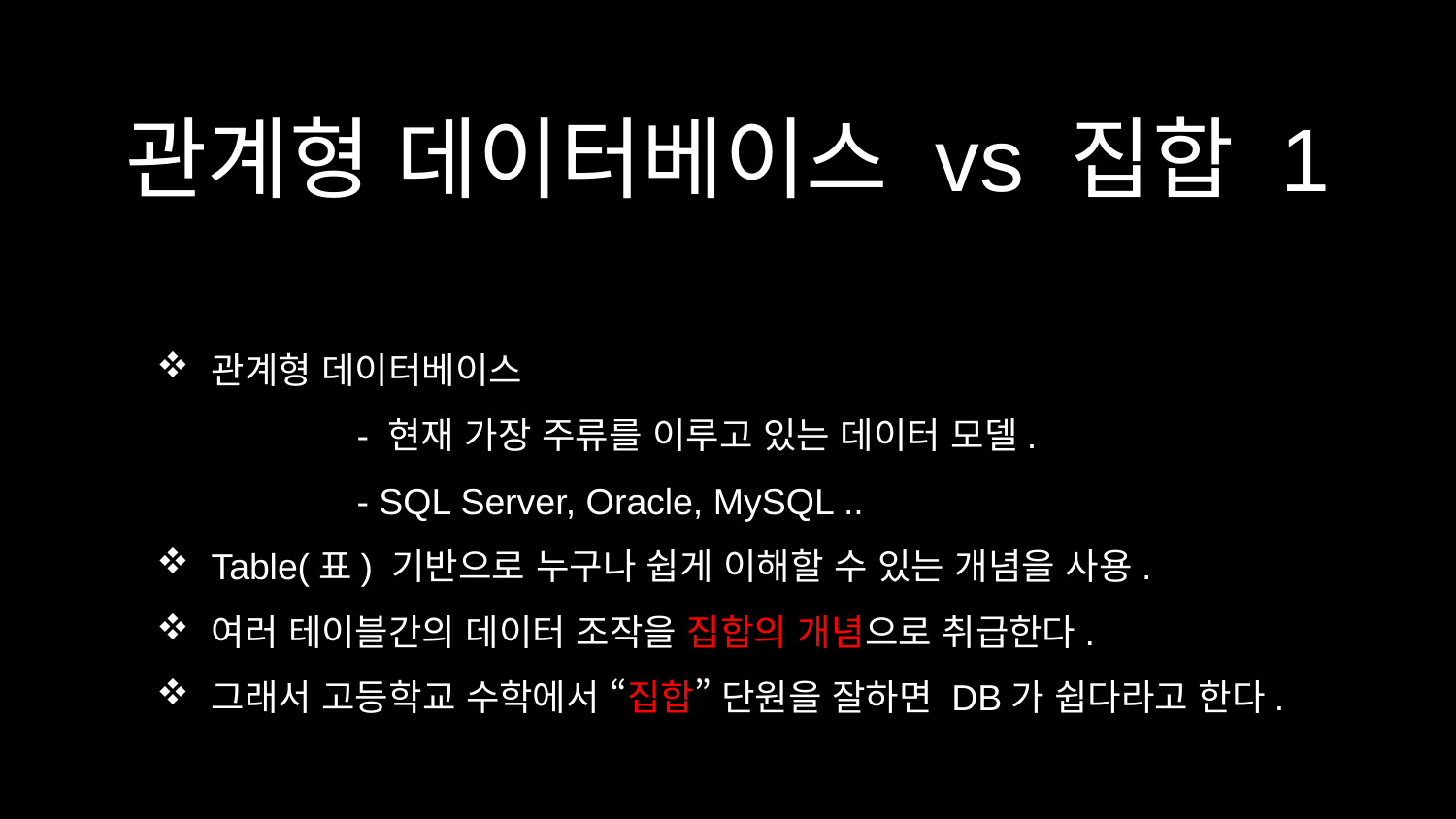

# 관계형 데이터베이스 vs 집합 1
관계형 데이터베이스
	- 현재 가장 주류를 이루고 있는 데이터 모델.
	- SQL Server, Oracle, MySQL ..
Table(표) 기반으로 누구나 쉽게 이해할 수 있는 개념을 사용.
여러 테이블간의 데이터 조작을 집합의 개념으로 취급한다.
그래서 고등학교 수학에서 “집합” 단원을 잘하면 DB가 쉽다라고 한다.